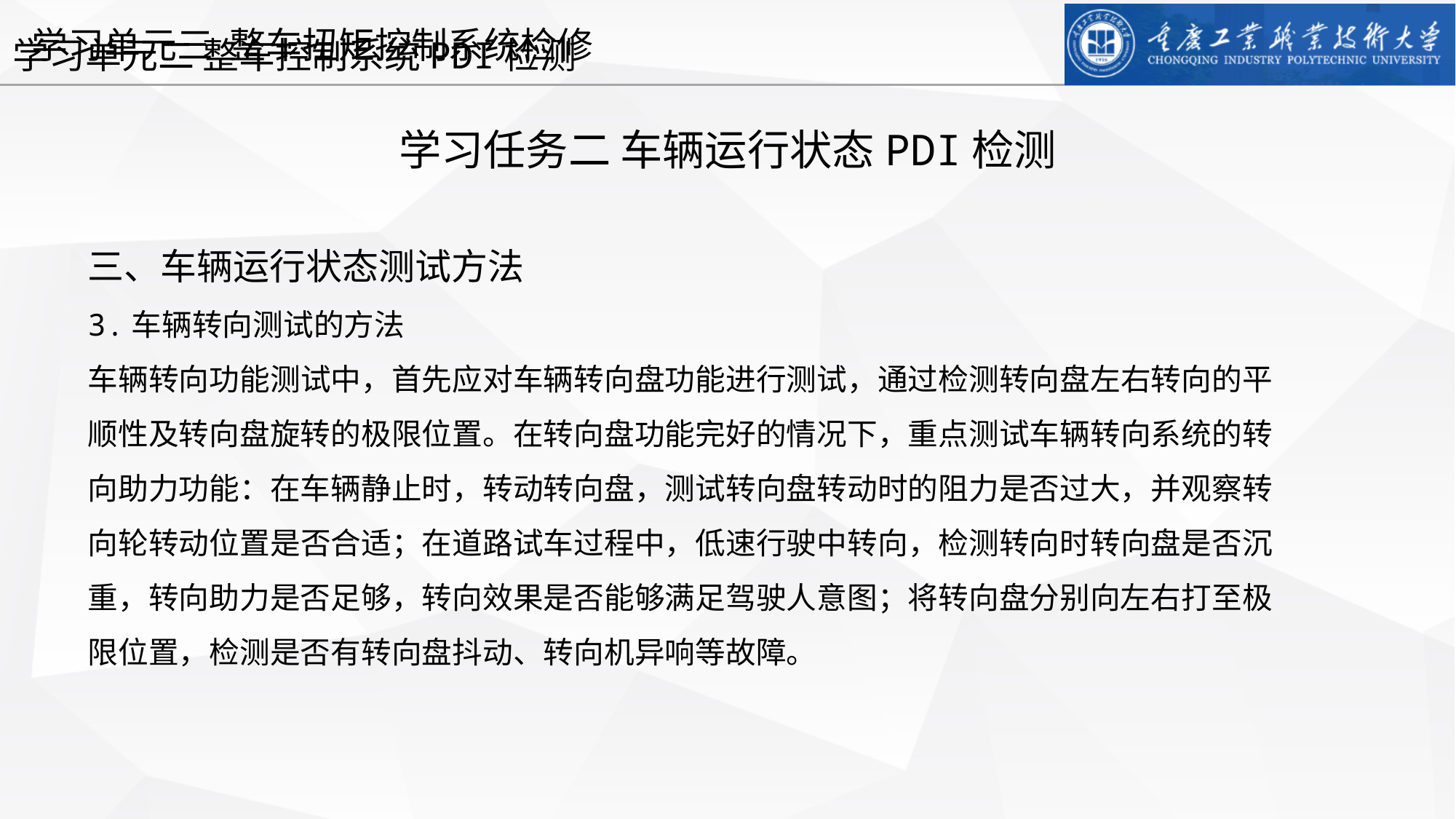

学习单元二 整车控制系统PDI检测
学习任务二 车辆运行状态PDI检测
三、车辆运行状态测试方法
3.车辆转向测试的方法
车辆转向功能测试中，首先应对车辆转向盘功能进行测试，通过检测转向盘左右转向的平顺性及转向盘旋转的极限位置。在转向盘功能完好的情况下，重点测试车辆转向系统的转向助力功能：在车辆静止时，转动转向盘，测试转向盘转动时的阻力是否过大，并观察转向轮转动位置是否合适；在道路试车过程中，低速行驶中转向，检测转向时转向盘是否沉重，转向助力是否足够，转向效果是否能够满足驾驶人意图；将转向盘分别向左右打至极限位置，检测是否有转向盘抖动、转向机异响等故障。